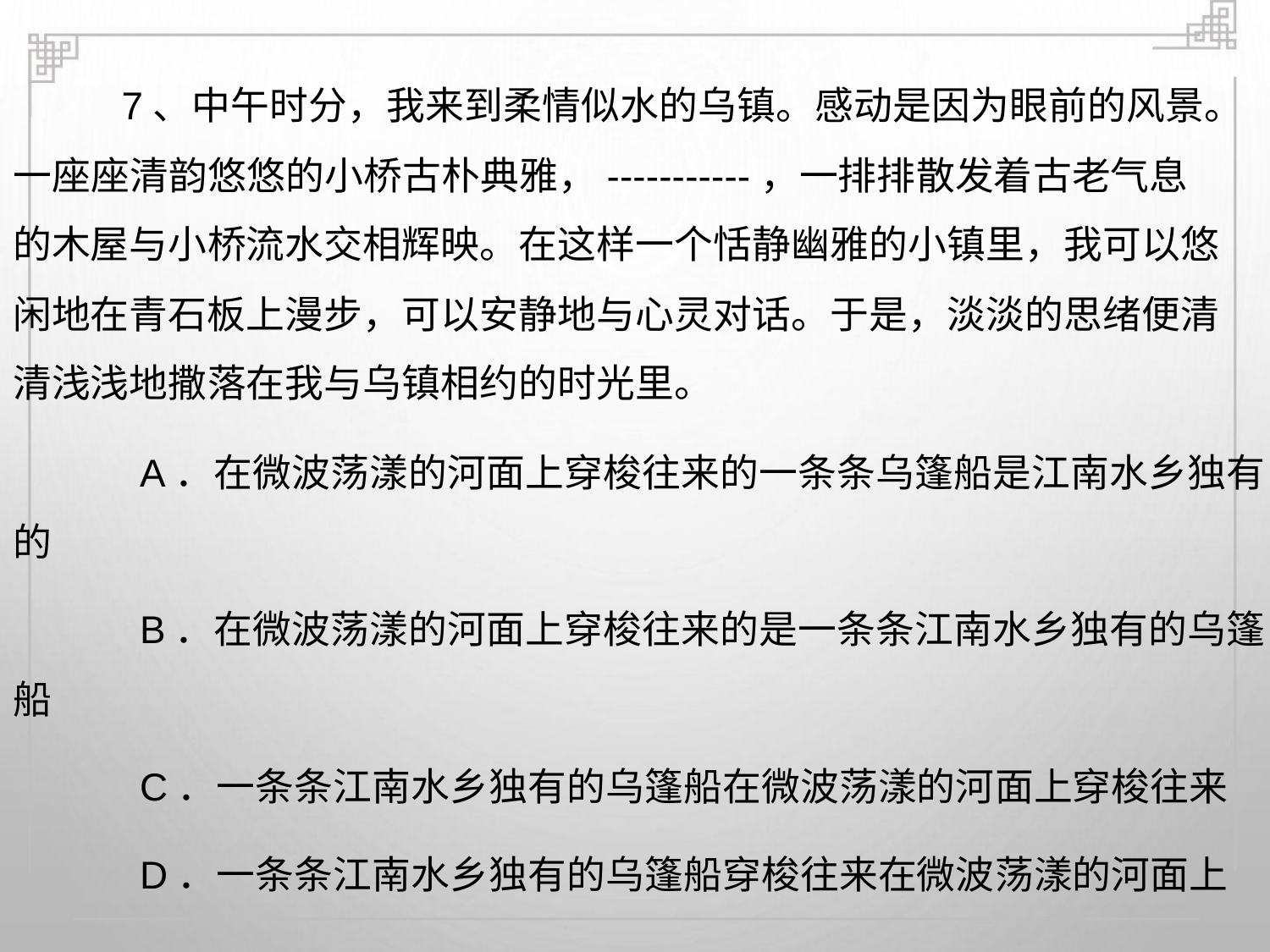

7、中午时分，我来到柔情似水的乌镇。感动是因为眼前的风景。
一座座清韵悠悠的小桥古朴典雅，-----------，一排排散发着古老气息
的木屋与小桥流水交相辉映。在这样一个恬静幽雅的小镇里，我可以悠
闲地在青石板上漫步，可以安静地与心灵对话。于是，淡淡的思绪便清
清浅浅地撒落在我与乌镇相约的时光里。
A．在微波荡漾的河面上穿梭往来的一条条乌篷船是江南水乡独有
的
B．在微波荡漾的河面上穿梭往来的是一条条江南水乡独有的乌篷
船
C．一条条江南水乡独有的乌篷船在微波荡漾的河面上穿梭往来
D．一条条江南水乡独有的乌篷船穿梭往来在微波荡漾的河面上